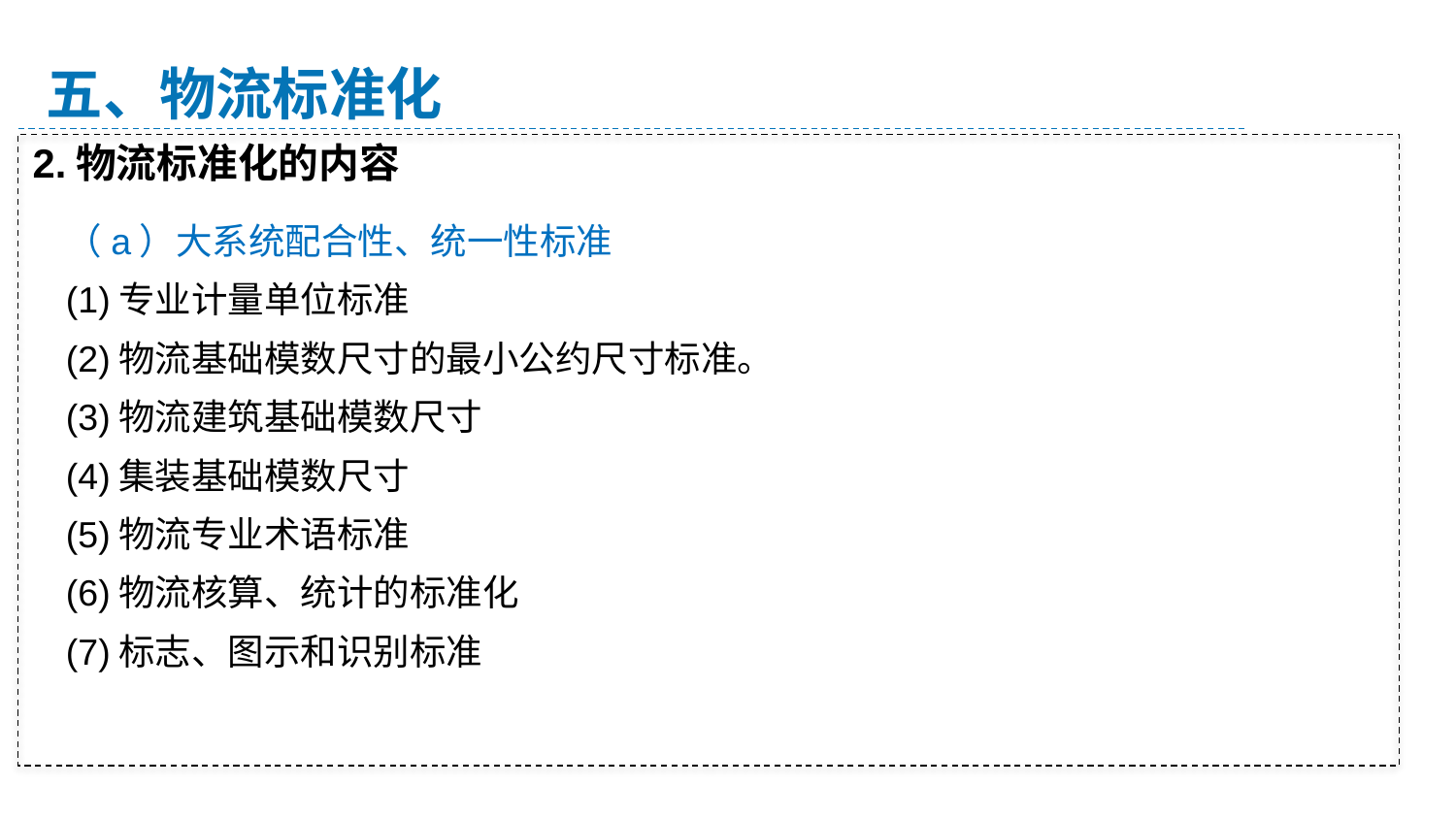

五、物流标准化
2.物流标准化的内容

（a）大系统配合性、统一性标准
(1)专业计量单位标准
(2)物流基础模数尺寸的最小公约尺寸标准。
(3)物流建筑基础模数尺寸
(4)集装基础模数尺寸
(5)物流专业术语标准
(6)物流核算、统计的标准化
(7)标志、图示和识别标准